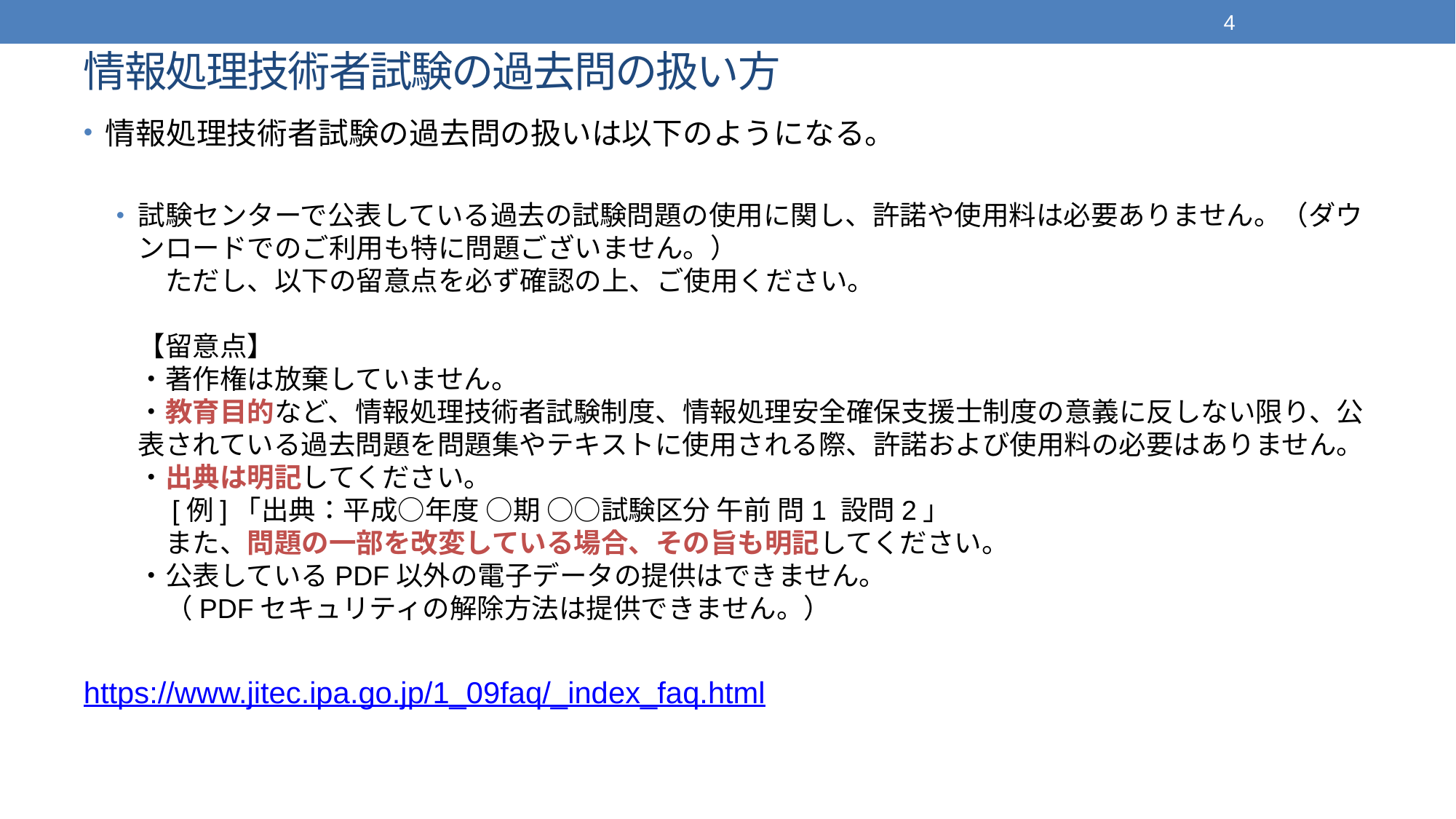

4
# 情報処理技術者試験の過去問の扱い方
情報処理技術者試験の過去問の扱いは以下のようになる。

試験センターで公表している過去の試験問題の使用に関し、許諾や使用料は必要ありません。（ダウンロードでのご利用も特に問題ございません。）
　ただし、以下の留意点を必ず確認の上、ご使用ください。
【留意点】
・著作権は放棄していません。
・教育目的など、情報処理技術者試験制度、情報処理安全確保支援士制度の意義に反しない限り、公表されている過去問題を問題集やテキストに使用される際、許諾および使用料の必要はありません。
・出典は明記してください。
　[例]「出典：平成○年度 ○期 ○○試験区分 午前 問1 設問2」
　また、問題の一部を改変している場合、その旨も明記してください。
・公表しているPDF以外の電子データの提供はできません。
　（PDFセキュリティの解除方法は提供できません。）

https://www.jitec.ipa.go.jp/1_09faq/_index_faq.html